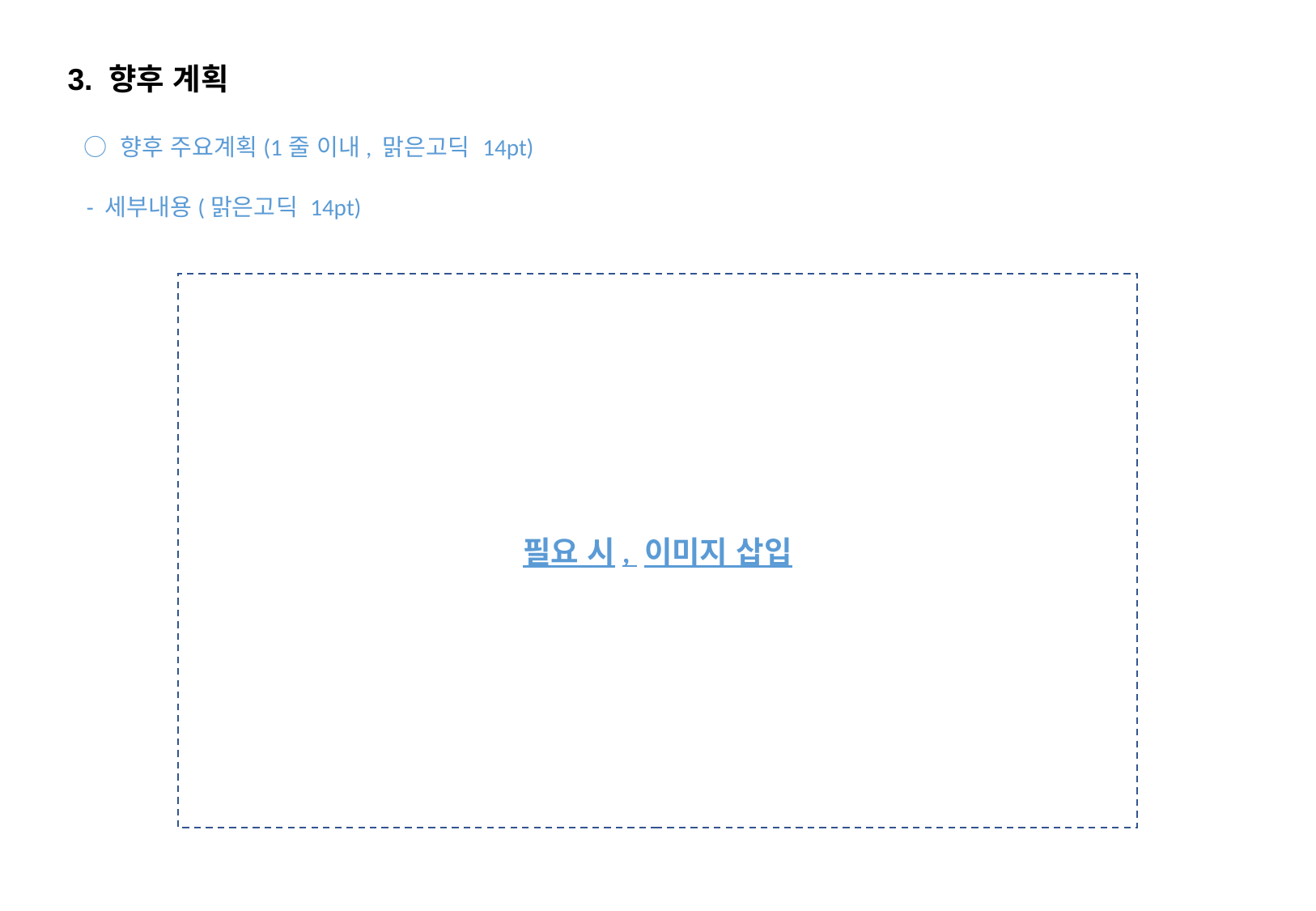

3. 향후 계획
○ 향후 주요계획(1줄 이내, 맑은고딕 14pt)
- 세부내용(맑은고딕 14pt)
필요 시, 이미지 삽입